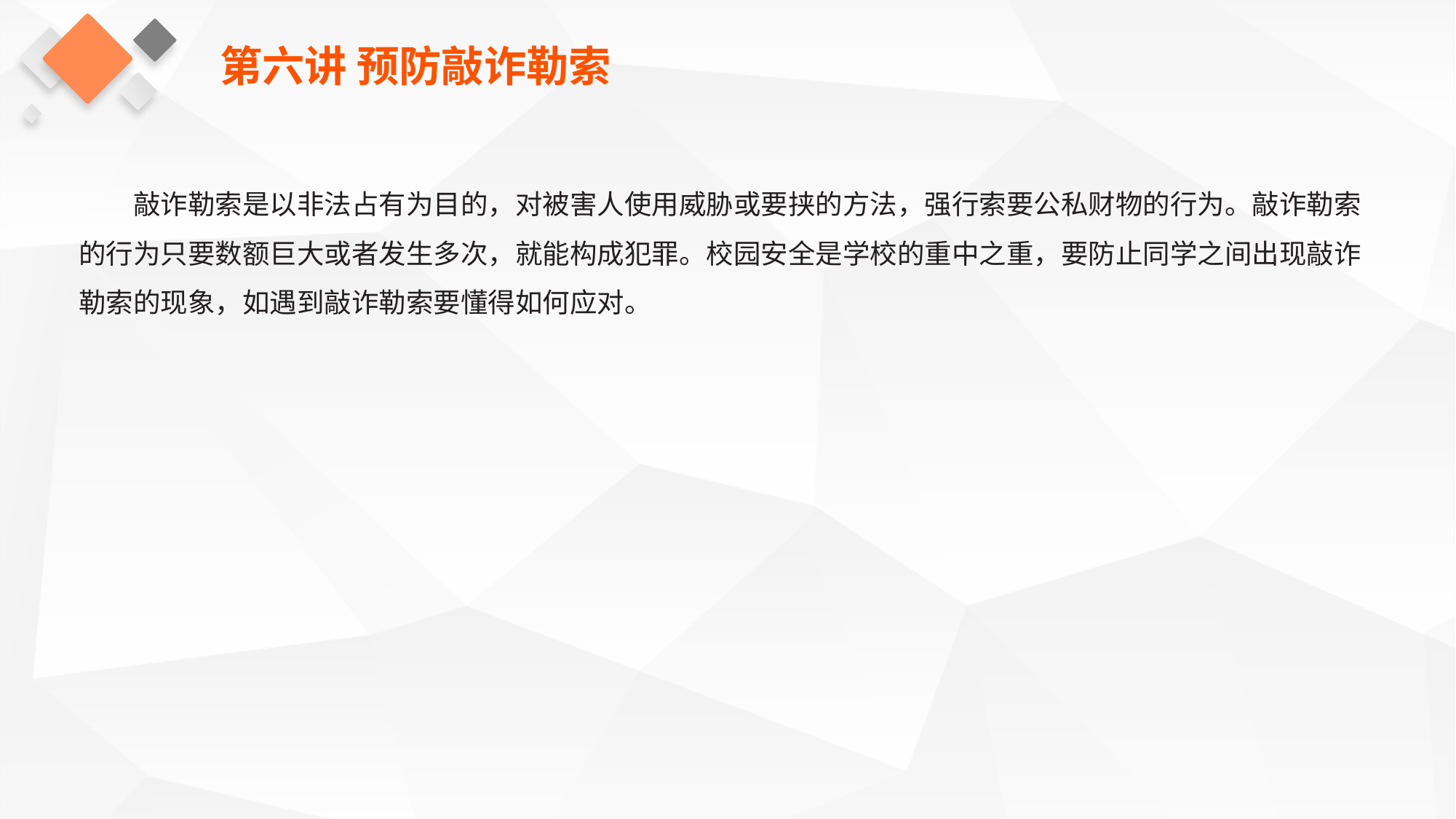

第六讲 预防敲诈勒索
敲诈勒索是以非法占有为目的，对被害人使用威胁或要挟的方法，强行索要公私财物的行为。敲诈勒索的行为只要数额巨大或者发生多次，就能构成犯罪。校园安全是学校的重中之重，要防止同学之间出现敲诈勒索的现象，如遇到敲诈勒索要懂得如何应对。